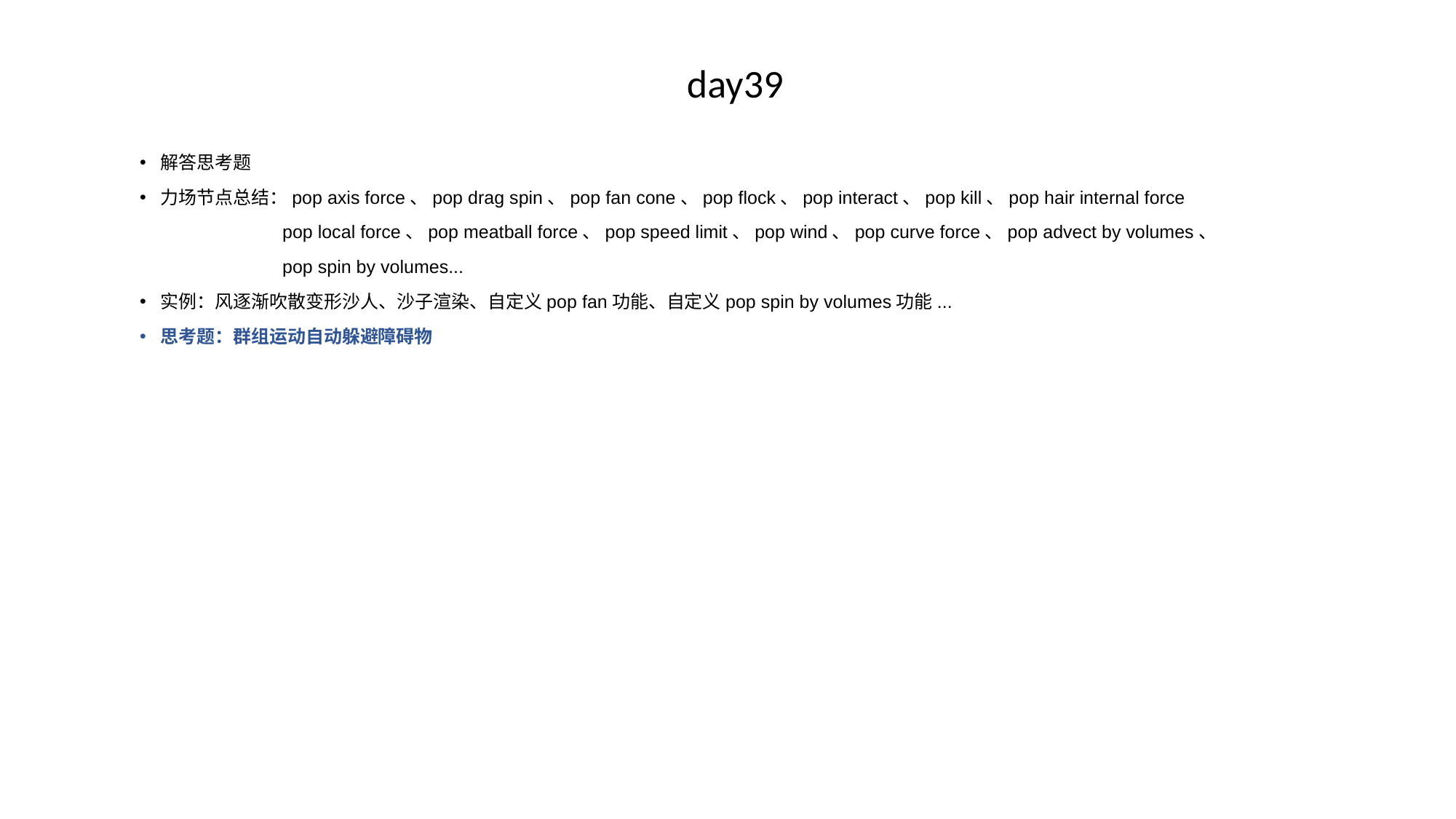

# day39
解答思考题
力场节点总结：pop axis force、pop drag spin、pop fan cone、pop flock、pop interact、pop kill、pop hair internal force
                            pop local force、pop meatball force、pop speed limit、pop wind、pop curve force、pop advect by volumes、
                            pop spin by volumes...
实例：风逐渐吹散变形沙人、沙子渲染、自定义pop fan功能、自定义pop spin by volumes功能...
思考题：群组运动自动躲避障碍物